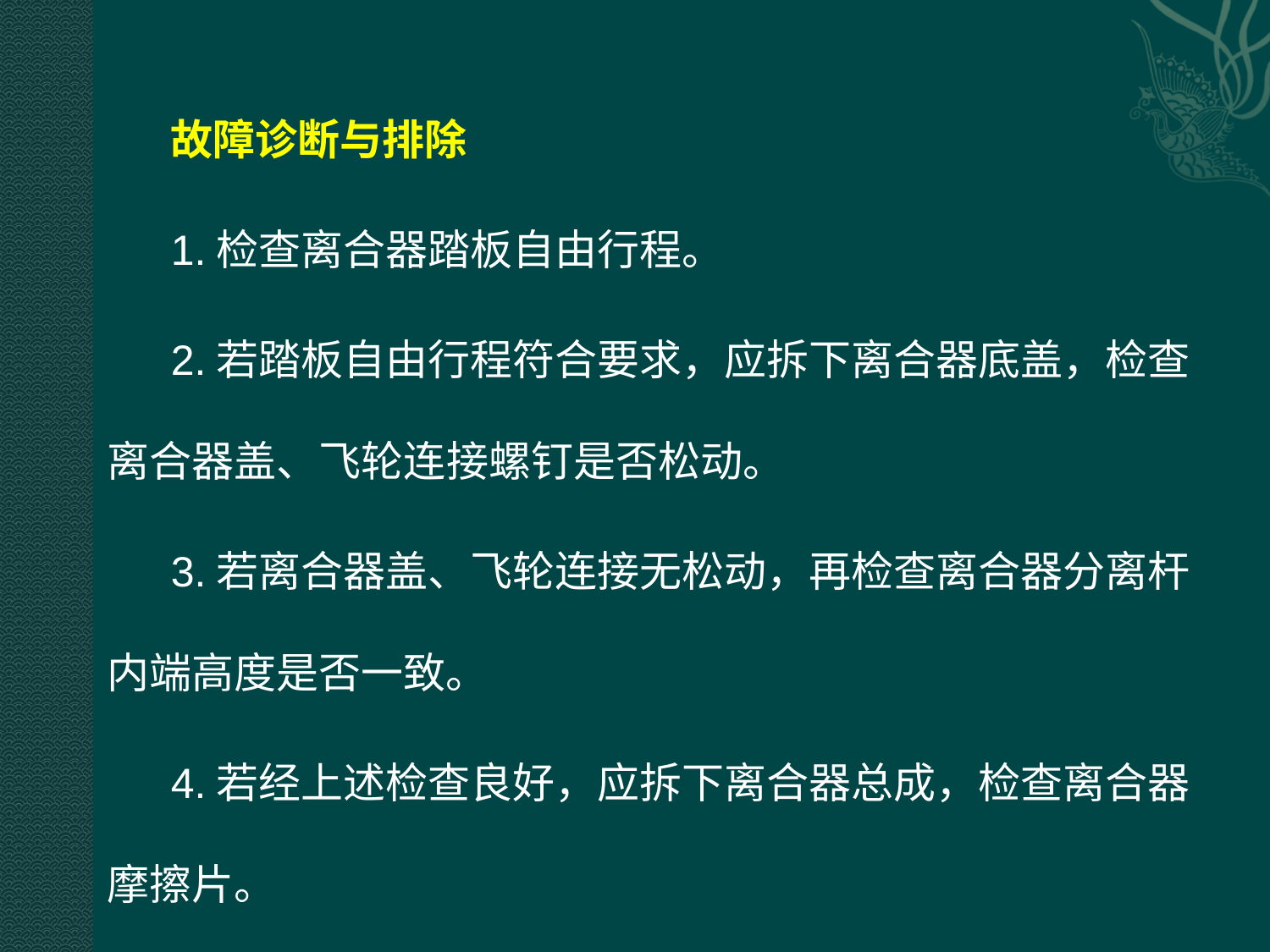

故障诊断与排除
1.检查离合器踏板自由行程。
2.若踏板自由行程符合要求，应拆下离合器底盖，检查离合器盖、飞轮连接螺钉是否松动。
3.若离合器盖、飞轮连接无松动，再检查离合器分离杆内端高度是否一致。
4.若经上述检查良好，应拆下离合器总成，检查离合器摩擦片。